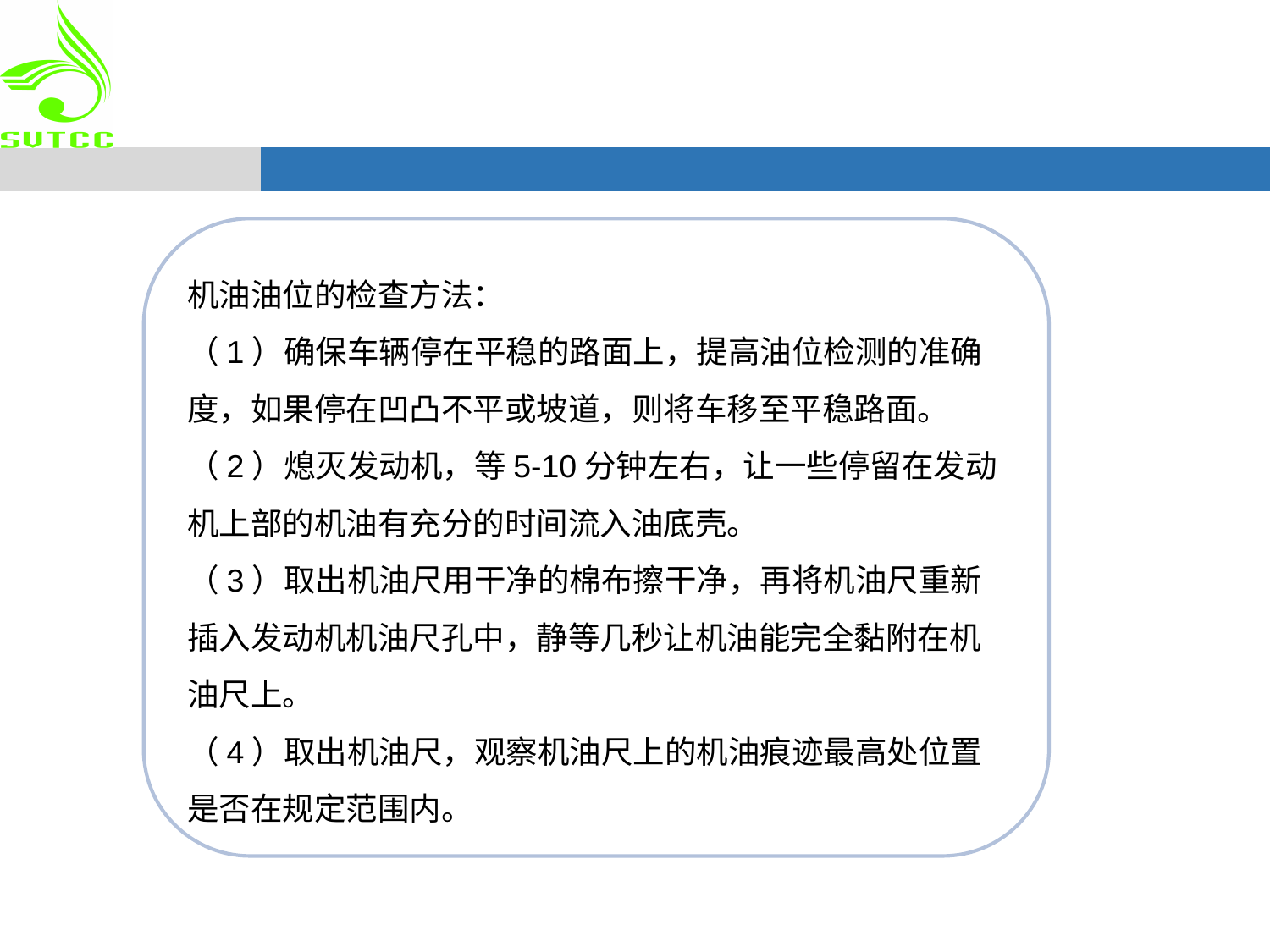

机油油位的检查方法：
（1）确保车辆停在平稳的路面上，提高油位检测的准确度，如果停在凹凸不平或坡道，则将车移至平稳路面。
（2）熄灭发动机，等5-10分钟左右，让一些停留在发动机上部的机油有充分的时间流入油底壳。
（3）取出机油尺用干净的棉布擦干净，再将机油尺重新插入发动机机油尺孔中，静等几秒让机油能完全黏附在机油尺上。
（4）取出机油尺，观察机油尺上的机油痕迹最高处位置是否在规定范围内。